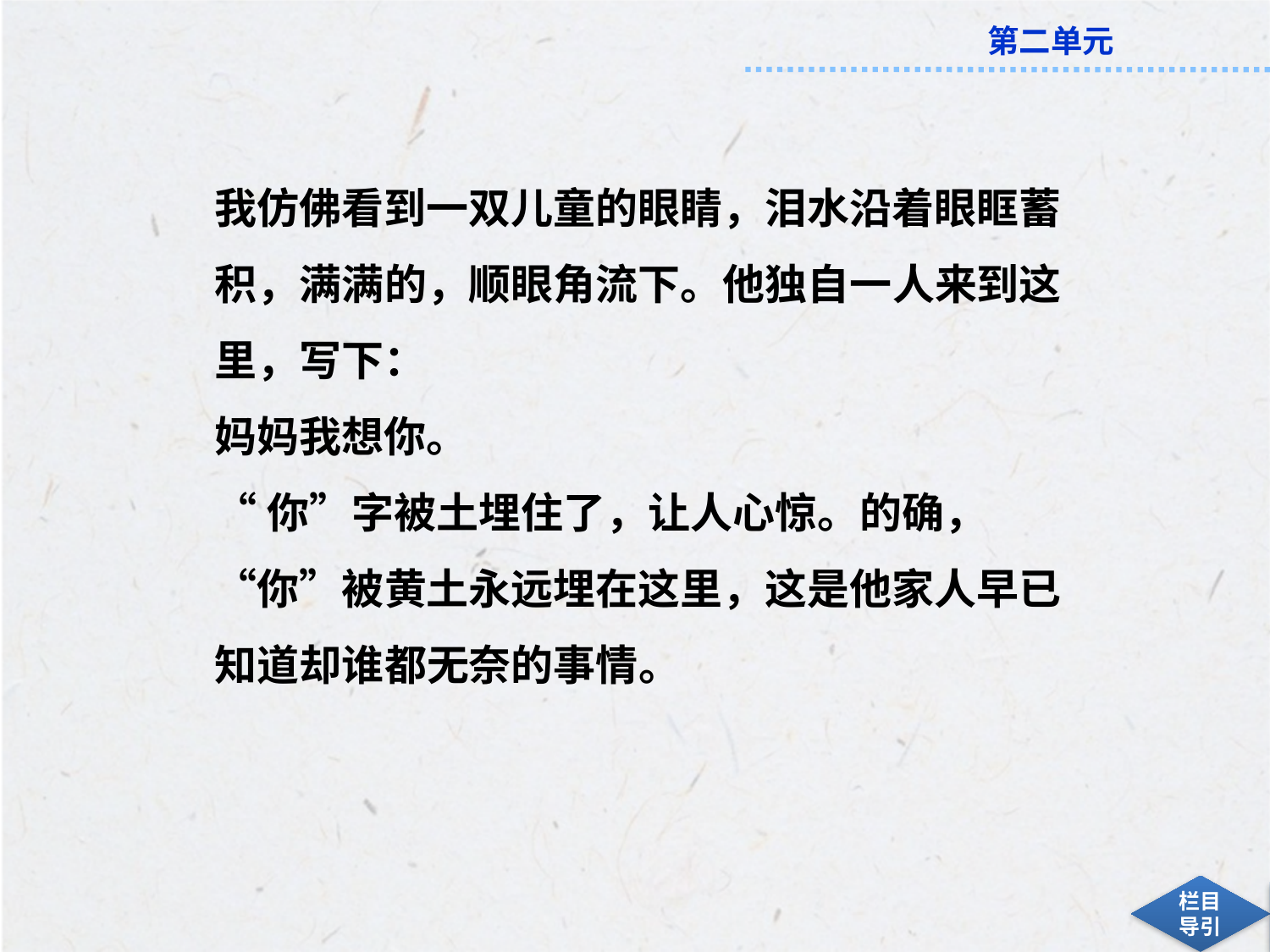

我仿佛看到一双儿童的眼睛，泪水沿着眼眶蓄积，满满的，顺眼角流下。他独自一人来到这里，写下：
妈妈我想你。
“你”字被土埋住了，让人心惊。的确，“你”被黄土永远埋在这里，这是他家人早已知道却谁都无奈的事情。